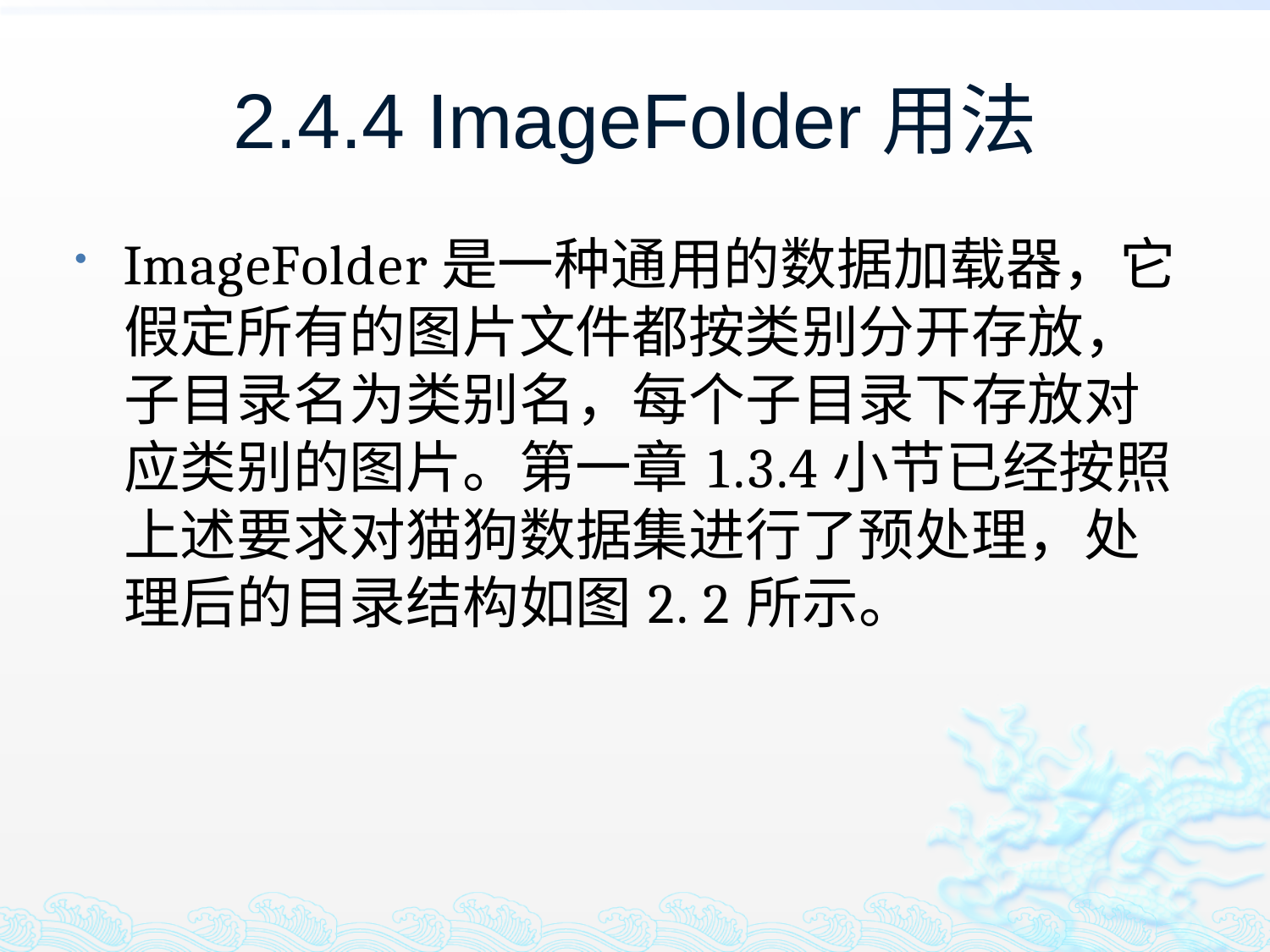

# 2.4.4 ImageFolder用法
ImageFolder是一种通用的数据加载器，它假定所有的图片文件都按类别分开存放，子目录名为类别名，每个子目录下存放对应类别的图片。第一章1.3.4小节已经按照上述要求对猫狗数据集进行了预处理，处理后的目录结构如图2. 2所示。